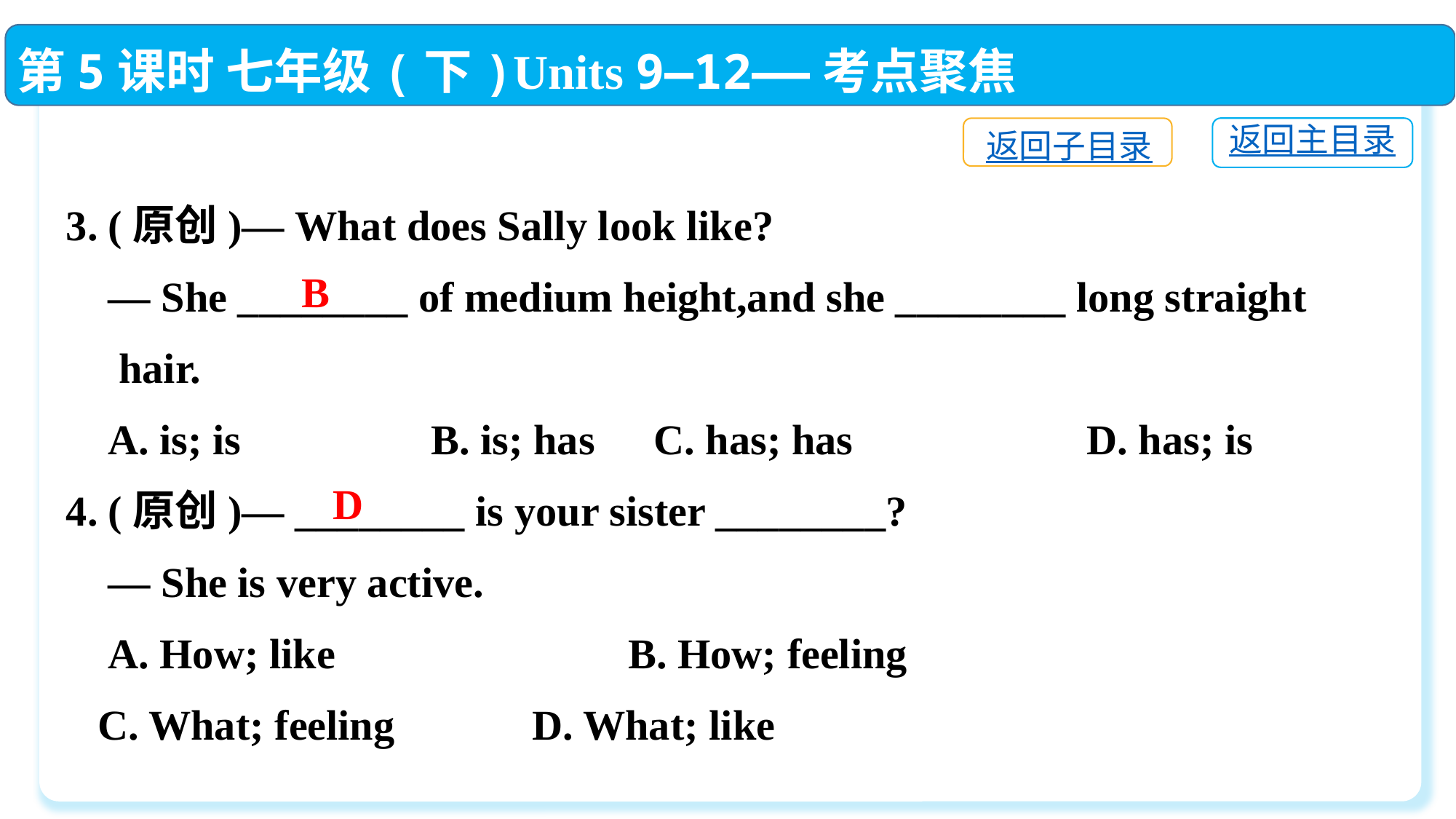

第5课时 七年级(下)Units 9—12——考点聚焦

返回主目录

返回子目录
3. (原创)— What does Sally look like?
    — She ________ of medium height,and she ________ long straight
     hair.
    A. is; is　　　　B. is; has	    C. has; has	              D. has; is
4. (原创)— ________ is your sister ________?
    — She is very active.
    A. How; like　 	            B. How; feeling
   C. What; feeling　	  D. What; like

B
D